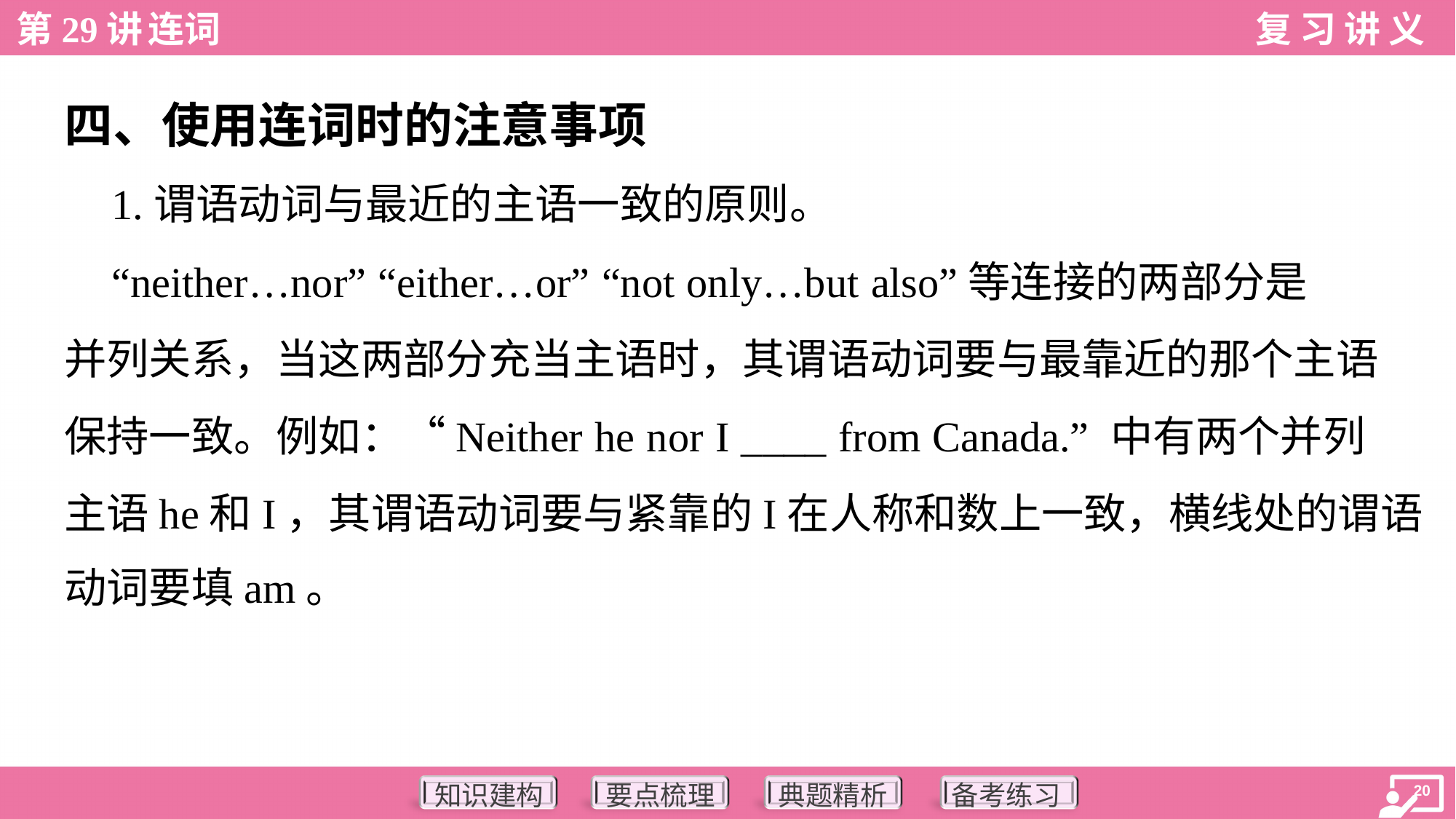

四、使用连词时的注意事项
    1.谓语动词与最近的主语一致的原则。
    “neither…nor” “either…or” “not only…but also”等连接的两部分是
并列关系，当这两部分充当主语时，其谓语动词要与最靠近的那个主语
保持一致。例如：“Neither he nor I ____ from Canada.” 中有两个并列
主语he和I，其谓语动词要与紧靠的I在人称和数上一致，横线处的谓语
动词要填am。